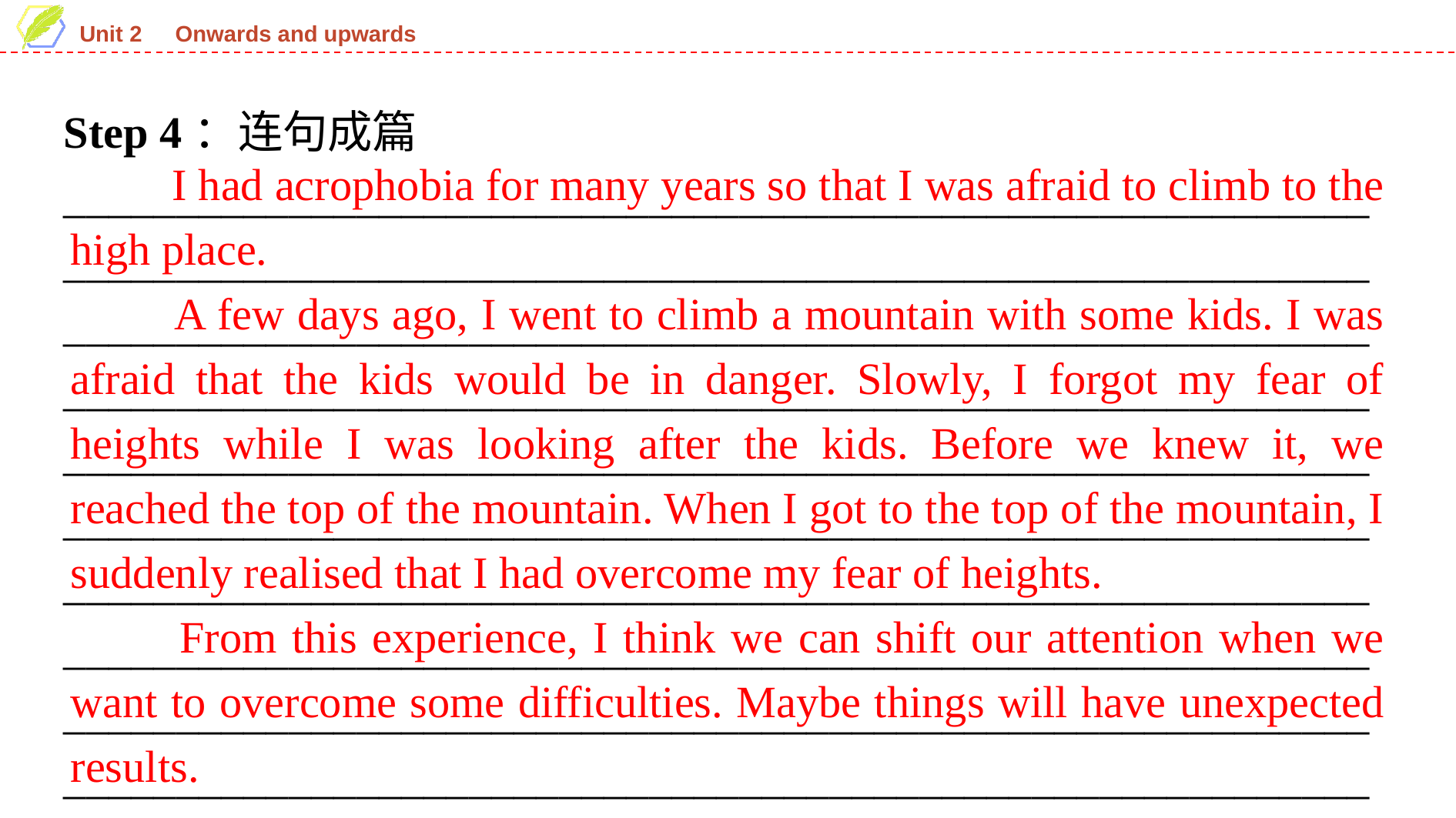

Step 4：连句成篇
______________________________________________________________________________________________________________________________________________________________________________________________________________________________________________________________________________________________________________________________________________________________________________________________________________________________________________________________________________________________________________________________________________________________________________________________________________
　　I had acrophobia for many years so that I was afraid to climb to the high place.
　　A few days ago, I went to climb a mountain with some kids. I was afraid that the kids would be in danger. Slowly, I forgot my fear of heights while I was looking after the kids. Before we knew it, we reached the top of the mountain. When I got to the top of the mountain, I suddenly realised that I had overcome my fear of heights.
　　From this experience, I think we can shift our attention when we want to overcome some difficulties. Maybe things will have unexpected results.